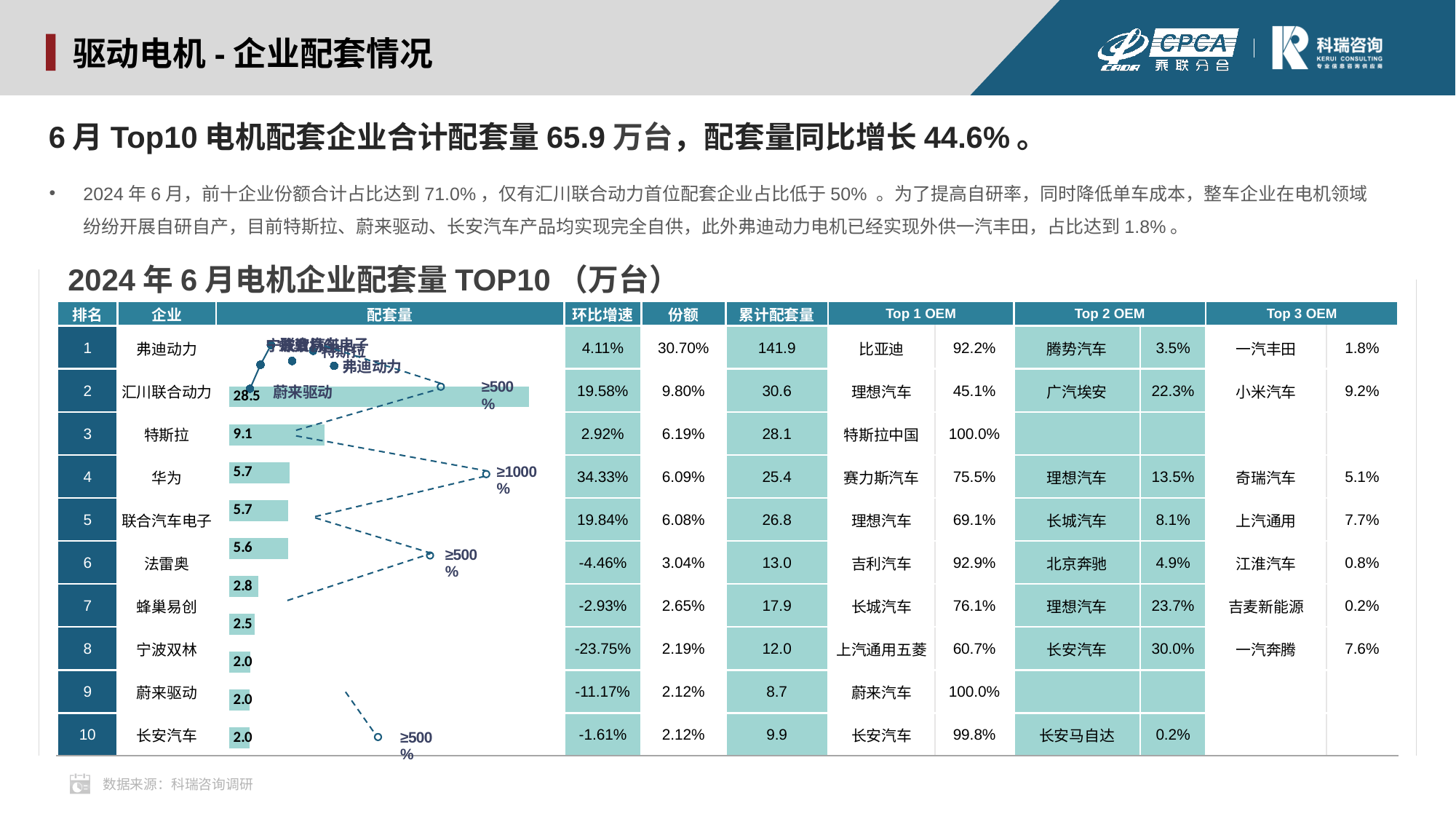

驱动电机-企业配套情况
6月Top10电机配套企业合计配套量65.9万台，配套量同比增长44.6%。
2024年6月，前十企业份额合计占比达到71.0%，仅有汇川联合动力首位配套企业占比低于50% 。为了提高自研率，同时降低单车成本，整车企业在电机领域纷纷开展自研自产，目前特斯拉、蔚来驱动、长安汽车产品均实现完全自供，此外弗迪动力电机已经实现外供一汽丰田，占比达到1.8%。
2024年6月电机企业配套量TOP10（万台）

### Chart

| Category | 2024 | YoY |
|---|---|---|
| 弗迪动力 | 28.5191 | 10.0 |
| 汇川联合动力 | 9.1018 | 9.0 |
| 特斯拉 | 5.7493 | 8.0 |
| 华为 | 5.6584 | 7.0 |
| 联合汽车电子 | 5.644 | 6.0 |
| 法雷奥 | 2.8238 | 5.0 |
| 蜂巢易创 | 2.4584 | 4.0 |
| 宁波双林 | 2.0349 | 3.0 |
| 蔚来驱动 | 1.9689 | 2.0 |
| 长安汽车 | 1.9655 | 1.0 |
| 排名 | 企业 | 配套量 | 环比增速 | 份额 | 累计配套量 | Top 1 OEM |  | Top 2 OEM |  | Top 3 OEM |  |
| --- | --- | --- | --- | --- | --- | --- | --- | --- | --- | --- | --- |
| 1 | 弗迪动力 |  | 4.11% | 30.70% | 141.9 | 比亚迪 | 92.2% | 腾势汽车 | 3.5% | 一汽丰田 | 1.8% |
| 2 | 汇川联合动力 |  | 19.58% | 9.80% | 30.6 | 理想汽车 | 45.1% | 广汽埃安 | 22.3% | 小米汽车 | 9.2% |
| 3 | 特斯拉 |  | 2.92% | 6.19% | 28.1 | 特斯拉中国 | 100.0% |  |  |  |  |
| 4 | 华为 |  | 34.33% | 6.09% | 25.4 | 赛力斯汽车 | 75.5% | 理想汽车 | 13.5% | 奇瑞汽车 | 5.1% |
| 5 | 联合汽车电子 |  | 19.84% | 6.08% | 26.8 | 理想汽车 | 69.1% | 长城汽车 | 8.1% | 上汽通用 | 7.7% |
| 6 | 法雷奥 |  | -4.46% | 3.04% | 13.0 | 吉利汽车 | 92.9% | 北京奔驰 | 4.9% | 江淮汽车 | 0.8% |
| 7 | 蜂巢易创 |  | -2.93% | 2.65% | 17.9 | 长城汽车 | 76.1% | 理想汽车 | 23.7% | 吉麦新能源 | 0.2% |
| 8 | 宁波双林 |  | -23.75% | 2.19% | 12.0 | 上汽通用五菱 | 60.7% | 长安汽车 | 30.0% | 一汽奔腾 | 7.6% |
| 9 | 蔚来驱动 |  | -11.17% | 2.12% | 8.7 | 蔚来汽车 | 100.0% |  |  |  |  |
| 10 | 长安汽车 |  | -1.61% | 2.12% | 9.9 | 长安汽车 | 99.8% | 长安马自达 | 0.2% |  |  |

数据来源：科瑞咨询调研